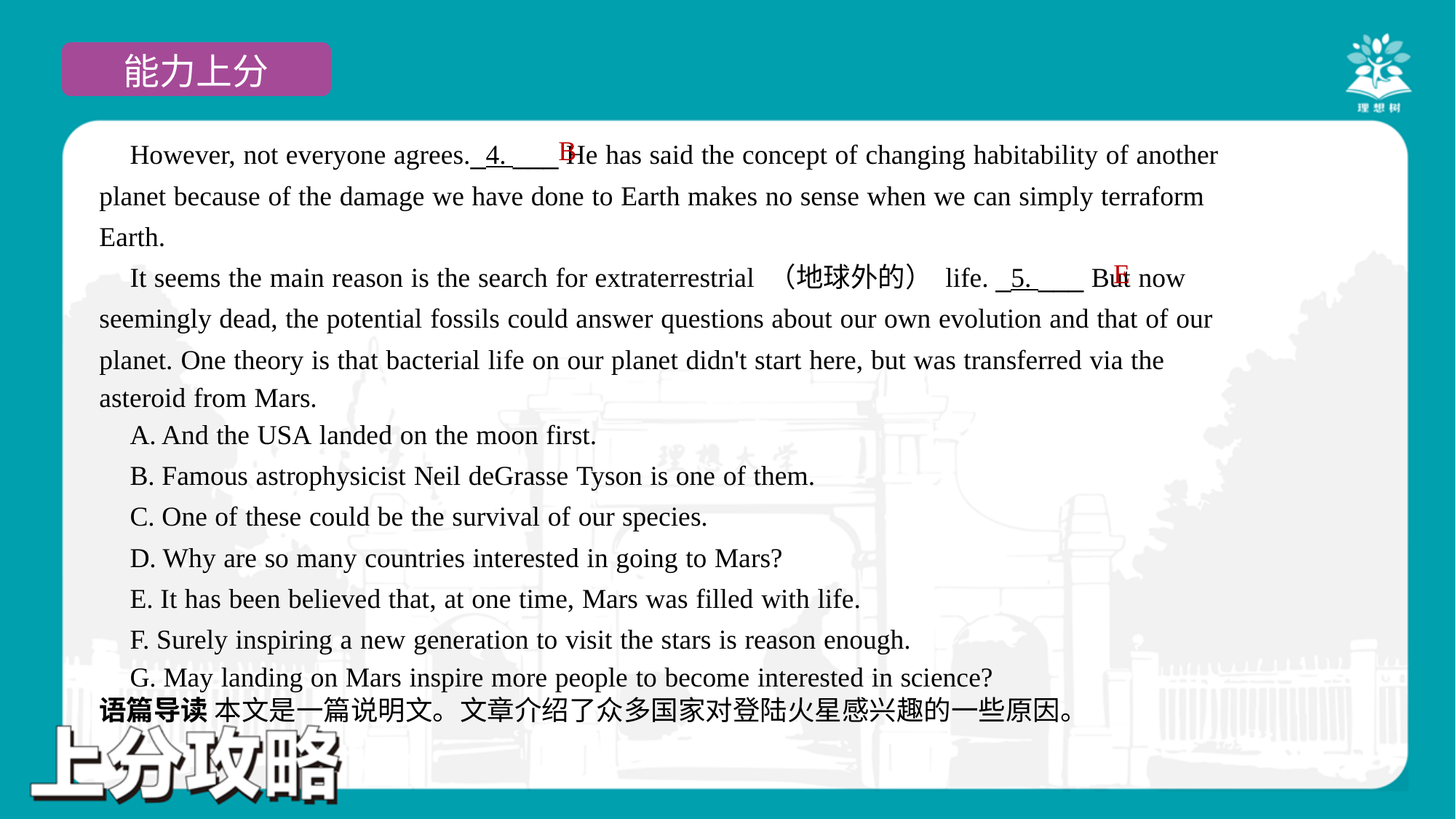

B
    However, not everyone agrees._4. ___ He has said the concept of changing habitability of another
planet because of the damage we have done to Earth makes no sense when we can simply terraform
Earth.
    It seems the main reason is the search for extraterrestrial （地球外的） life. _5. ___ But now
seemingly dead, the potential fossils could answer questions about our own evolution and that of our
planet. One theory is that bacterial life on our planet didn't start here, but was transferred via the
asteroid from Mars.#6
E
    A. And the USA landed on the moon first.
    B. Famous astrophysicist Neil deGrasse Tyson is one of them.
    C. One of these could be the survival of our species.
    D. Why are so many countries interested in going to Mars?
    E. It has been believed that, at one time, Mars was filled with life.
    F. Surely inspiring a new generation to visit the stars is reason enough.
    G. May landing on Mars inspire more people to become interested in science?#7
语篇导读 本文是一篇说明文。文章介绍了众多国家对登陆火星感兴趣的一些原因。